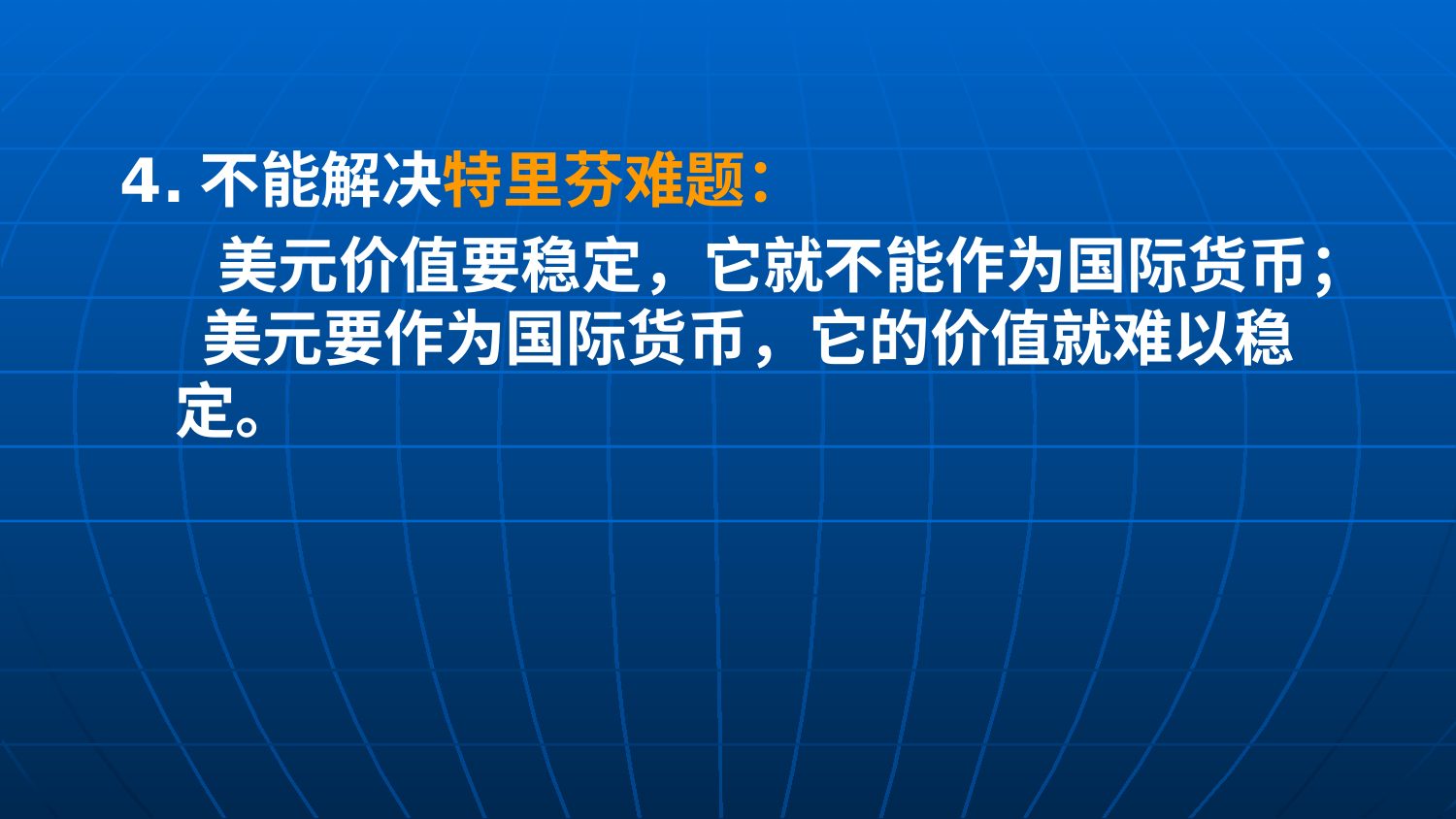

4.不能解决特里芬难题：
      美元价值要稳定，它就不能作为国际货币；  美元要作为国际货币，它的价值就难以稳定。